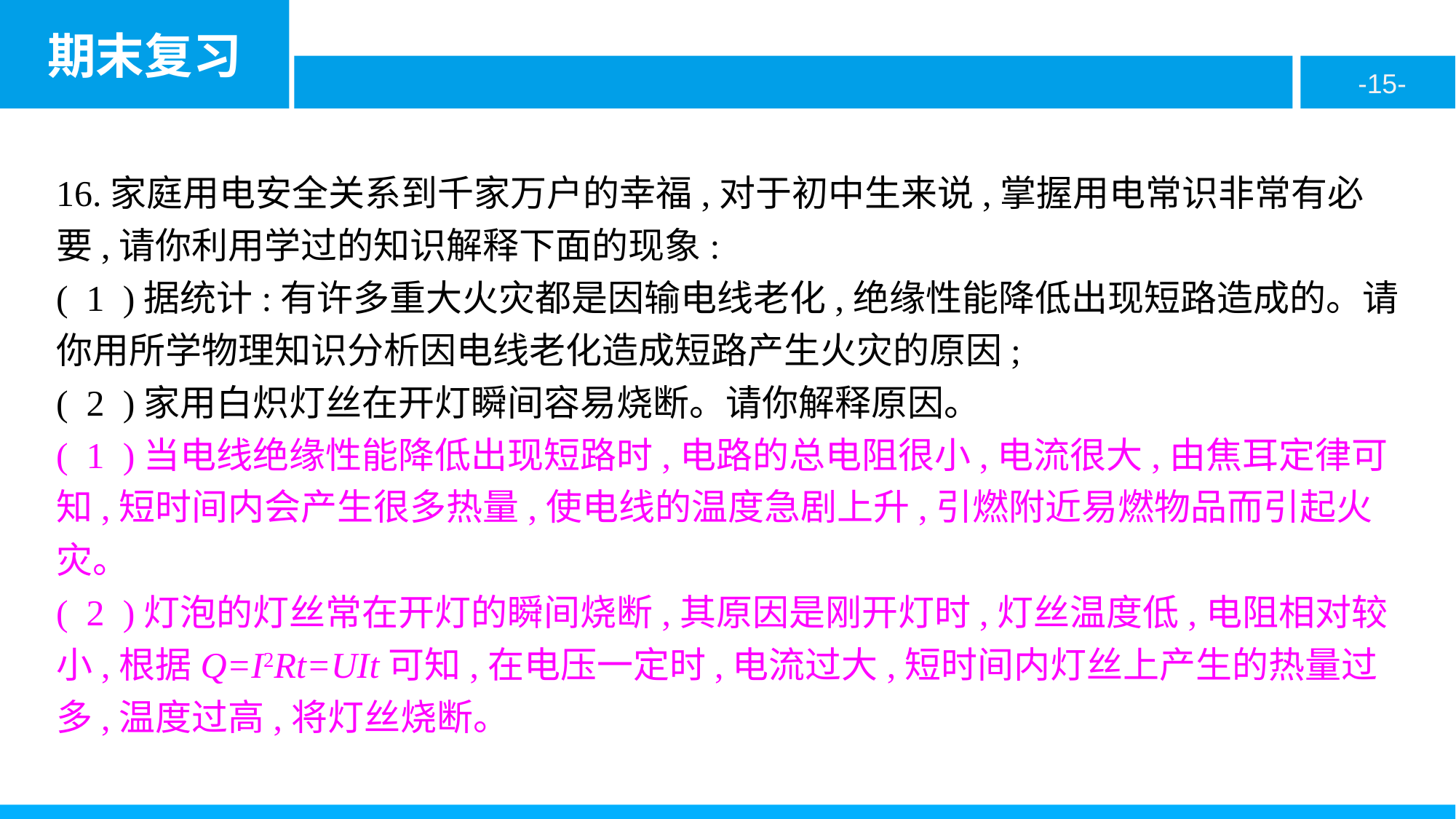

16.家庭用电安全关系到千家万户的幸福,对于初中生来说,掌握用电常识非常有必要,请你利用学过的知识解释下面的现象:
(  1  )据统计:有许多重大火灾都是因输电线老化,绝缘性能降低出现短路造成的。请你用所学物理知识分析因电线老化造成短路产生火灾的原因;
(  2  )家用白炽灯丝在开灯瞬间容易烧断。请你解释原因。
(  1  )当电线绝缘性能降低出现短路时,电路的总电阻很小,电流很大,由焦耳定律可知,短时间内会产生很多热量,使电线的温度急剧上升,引燃附近易燃物品而引起火灾。
(  2  )灯泡的灯丝常在开灯的瞬间烧断,其原因是刚开灯时,灯丝温度低,电阻相对较小,根据Q=I2Rt=UIt可知,在电压一定时,电流过大,短时间内灯丝上产生的热量过多,温度过高,将灯丝烧断。